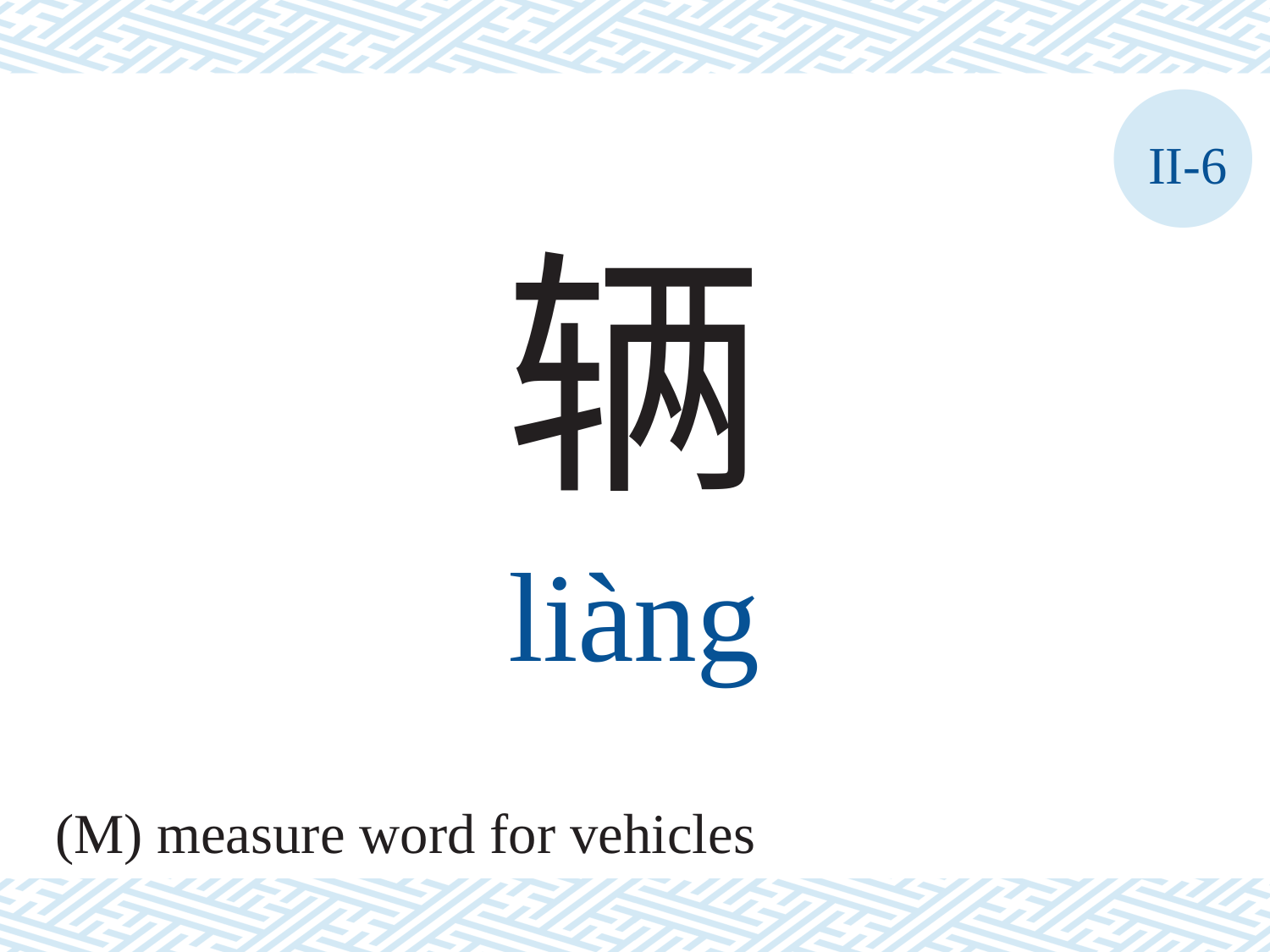

II-6
辆
liàng
(M) measure word for vehicles